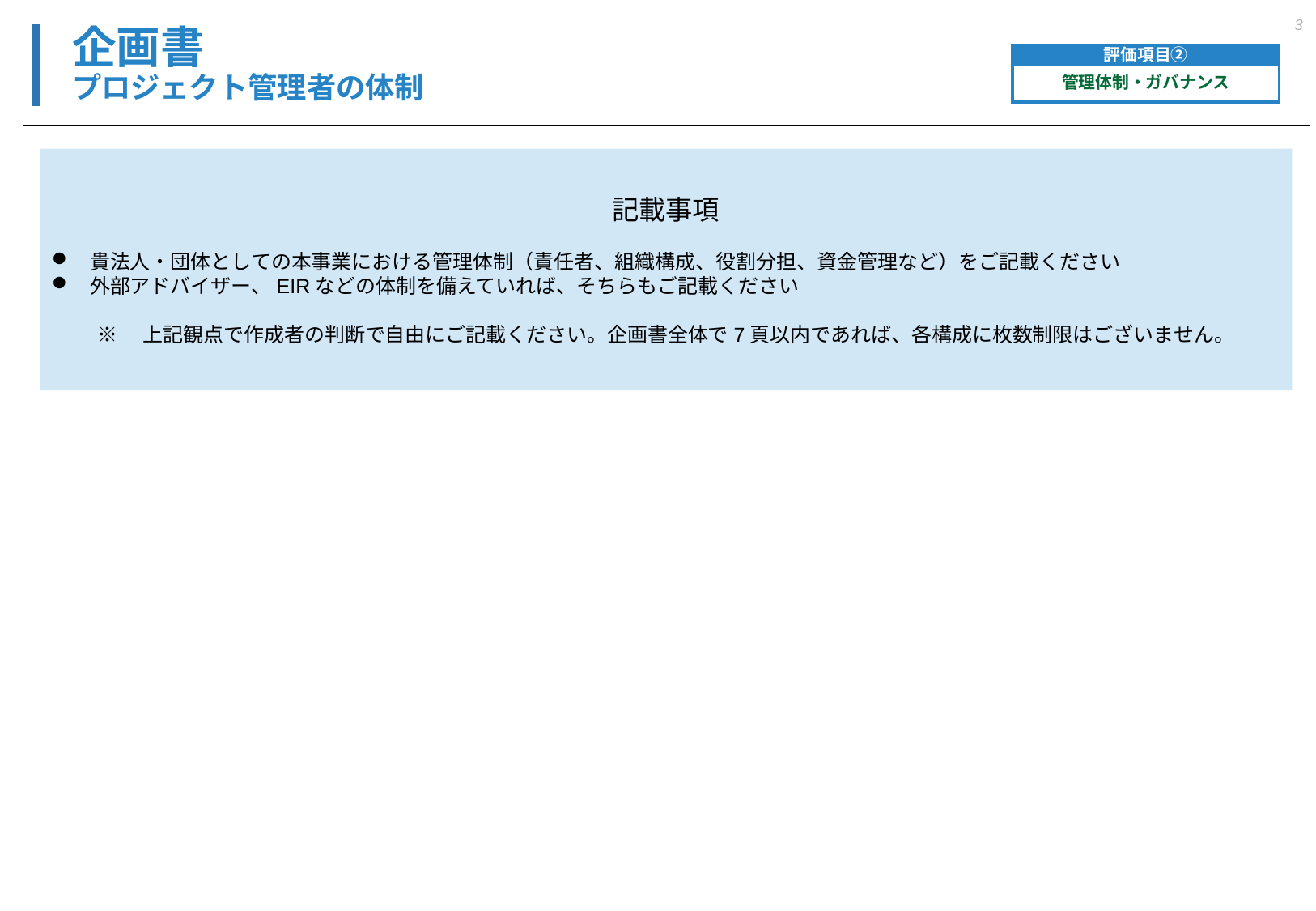

3
# 企画書 プロジェクト管理者の体制
評価項目②
管理体制・ガバナンス
記載事項

貴法人・団体としての本事業における管理体制（責任者、組織構成、役割分担、資金管理など）をご記載ください
外部アドバイザー、EIRなどの体制を備えていれば、そちらもご記載ください

※　上記観点で作成者の判断で自由にご記載ください。企画書全体で7頁以内であれば、各構成に枚数制限はございません。